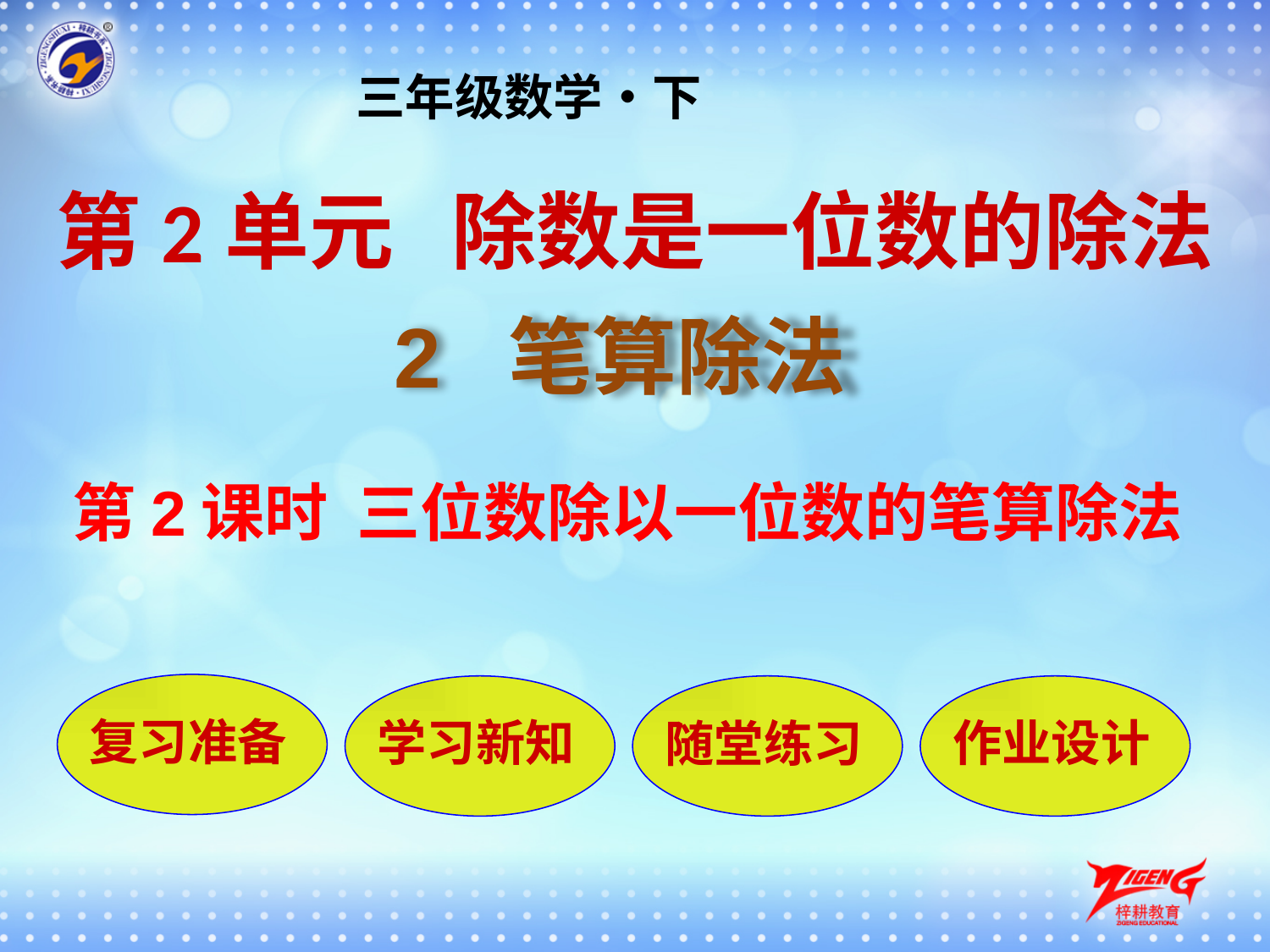

三年级数学•下
第2单元   除数是一位数的除法
2  笔算除法
第2课时  三位数除以一位数的笔算除法

复习准备

学习新知

随堂练习

作业设计